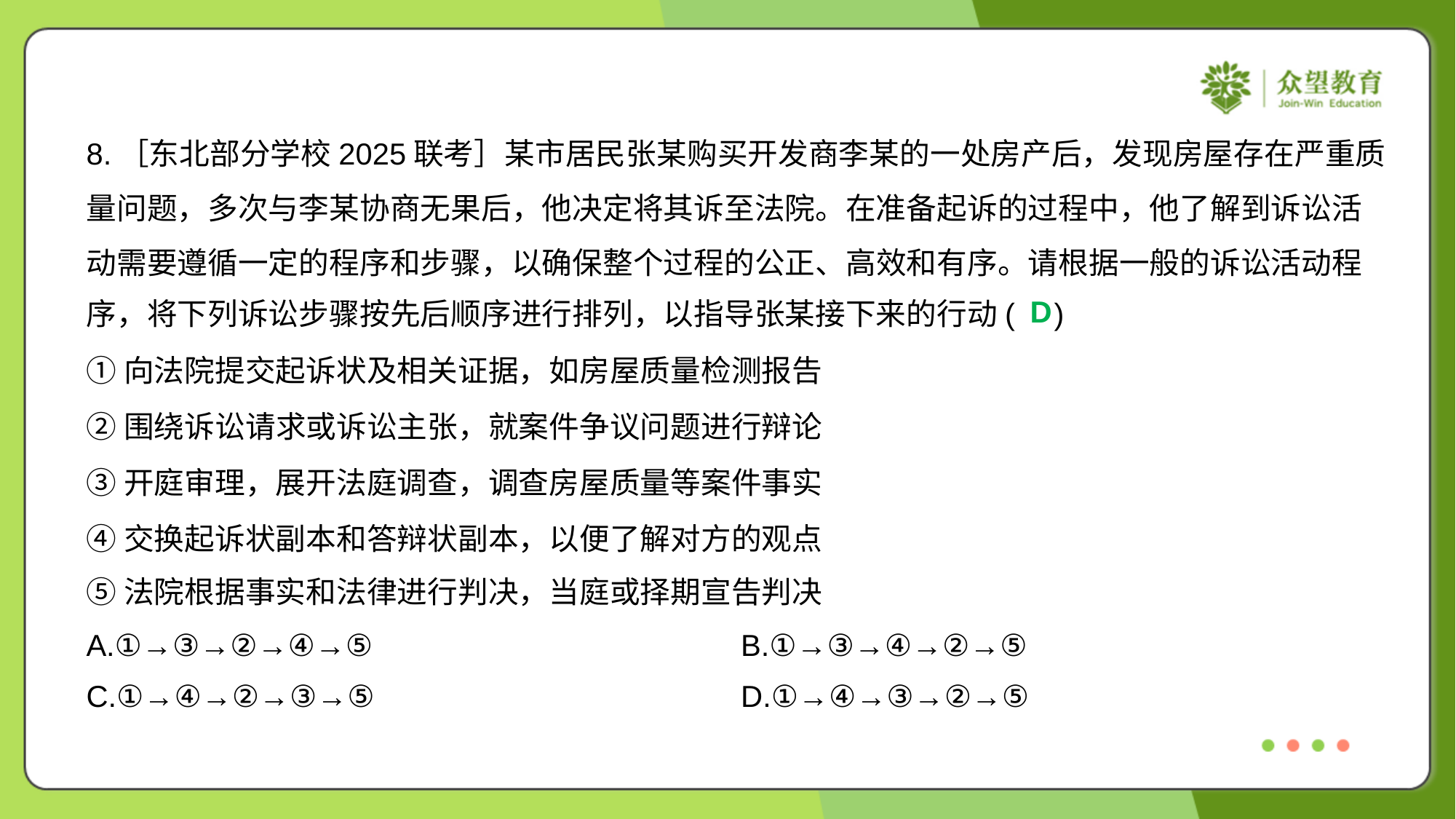

8.［东北部分学校2025联考］某市居民张某购买开发商李某的一处房产后，发现房屋存在严重质
量问题，多次与李某协商无果后，他决定将其诉至法院。在准备起诉的过程中，他了解到诉讼活
动需要遵循一定的程序和步骤，以确保整个过程的公正、高效和有序。请根据一般的诉讼活动程
序，将下列诉讼步骤按先后顺序进行排列，以指导张某接下来的行动(     )
D
①向法院提交起诉状及相关证据，如房屋质量检测报告
②围绕诉讼请求或诉讼主张，就案件争议问题进行辩论
③开庭审理，展开法庭调查，调查房屋质量等案件事实
④交换起诉状副本和答辩状副本，以便了解对方的观点
⑤法院根据事实和法律进行判决，当庭或择期宣告判决
A.①→③→②→④→⑤	B.①→③→④→②→⑤
C.①→④→②→③→⑤	D.①→④→③→②→⑤